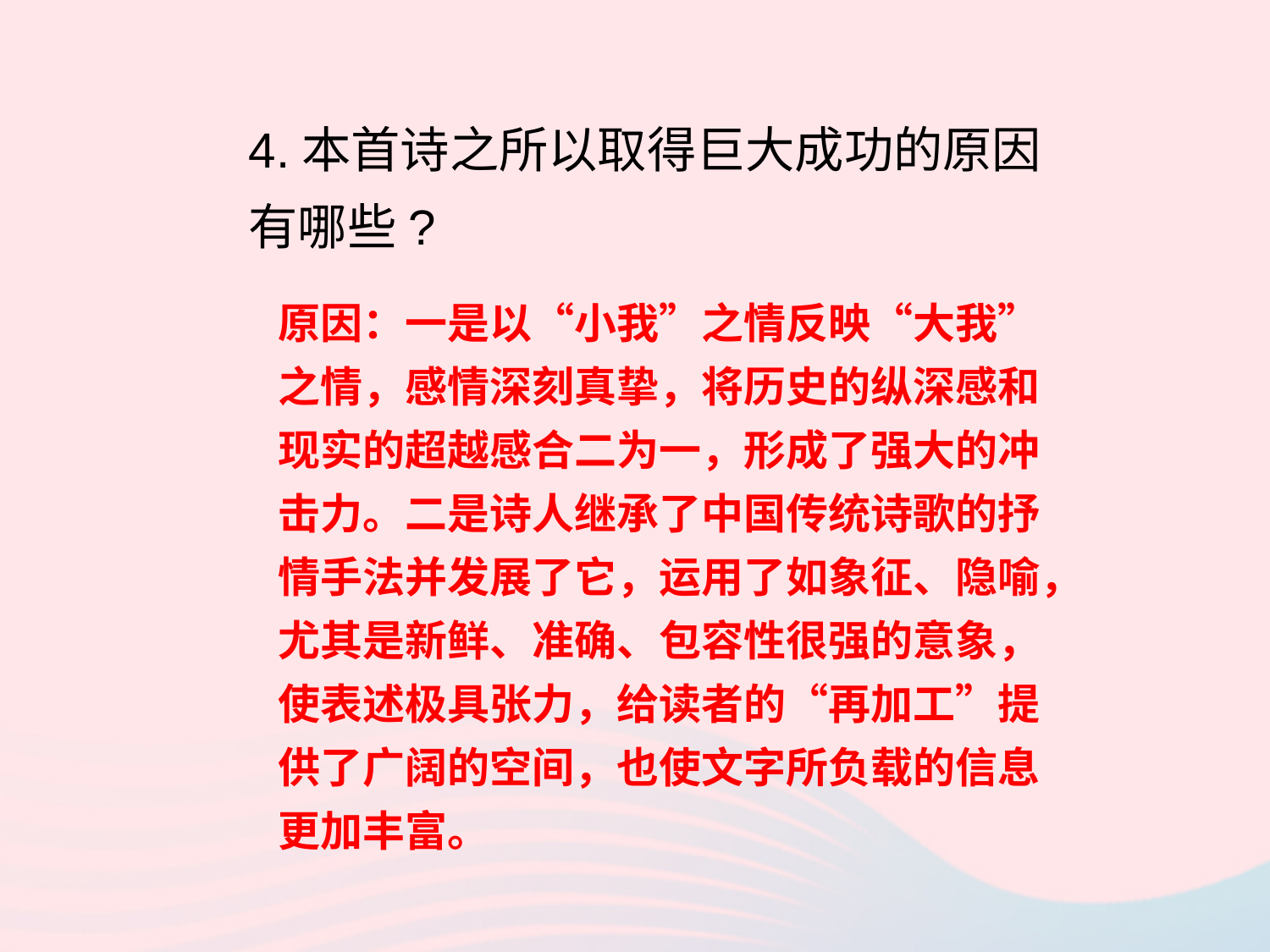

4.本首诗之所以取得巨大成功的原因有哪些?
原因：一是以“小我”之情反映“大我”之情，感情深刻真挚，将历史的纵深感和现实的超越感合二为一，形成了强大的冲击力。二是诗人继承了中国传统诗歌的抒情手法并发展了它，运用了如象征、隐喻，尤其是新鲜、准确、包容性很强的意象，使表述极具张力，给读者的“再加工”提供了广阔的空间，也使文字所负载的信息更加丰富。